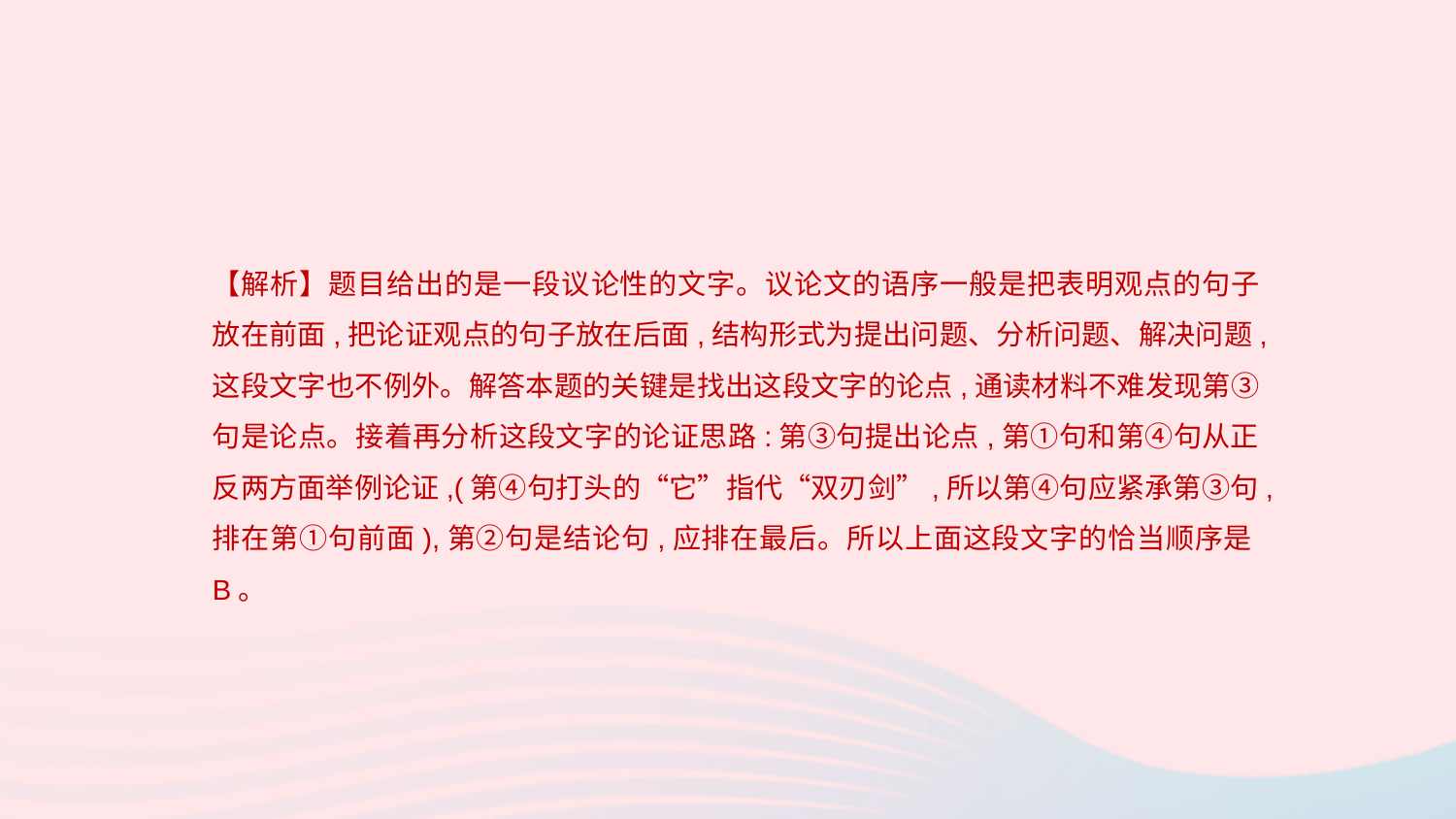

【解析】题目给出的是一段议论性的文字。议论文的语序一般是把表明观点的句子放在前面,把论证观点的句子放在后面,结构形式为提出问题、分析问题、解决问题,这段文字也不例外。解答本题的关键是找出这段文字的论点,通读材料不难发现第③句是论点。接着再分析这段文字的论证思路:第③句提出论点,第①句和第④句从正反两方面举例论证,(第④句打头的“它”指代“双刃剑”,所以第④句应紧承第③句,排在第①句前面),第②句是结论句,应排在最后。所以上面这段文字的恰当顺序是B。